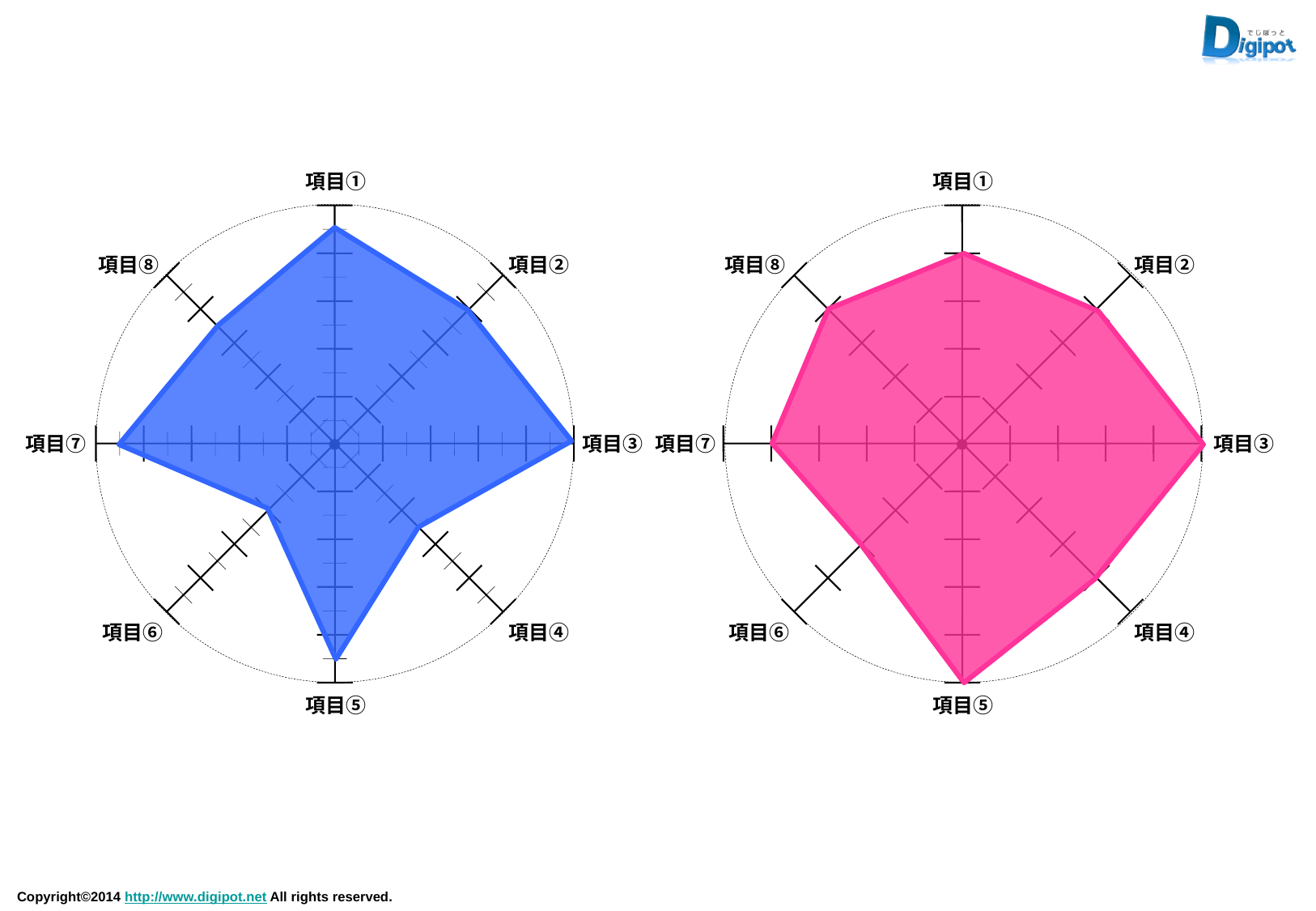

項目①
項目①

項目⑧
項目②
項目⑧
項目②

項目⑦
項目③
項目⑦
項目③

項目⑥
項目④
項目⑥
項目④
項目⑤
項目⑤